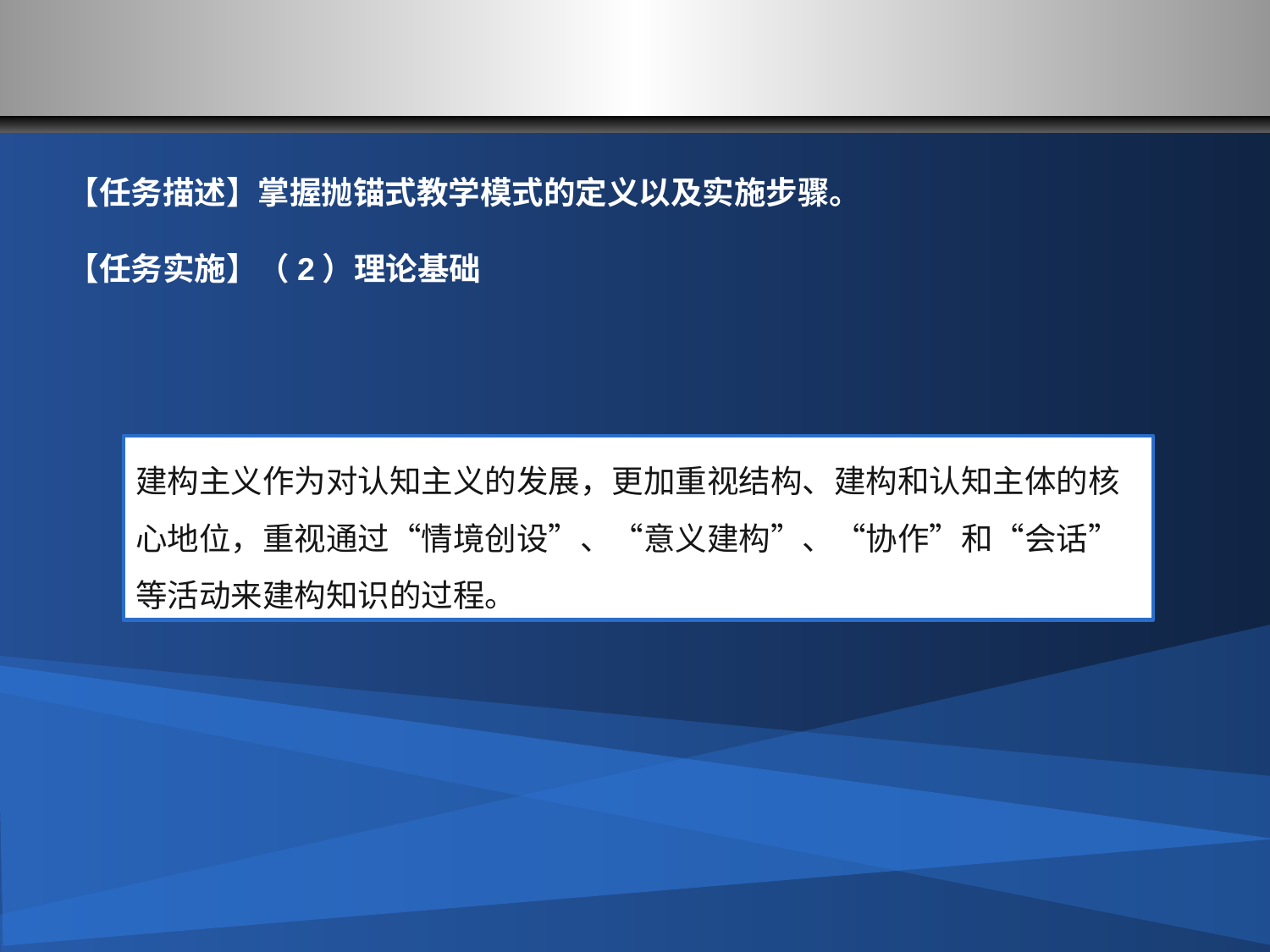

#
【任务描述】掌握抛锚式教学模式的定义以及实施步骤。

【任务实施】（2）理论基础
建构主义作为对认知主义的发展，更加重视结构、建构和认知主体的核心地位，重视通过“情境创设”、“意义建构”、“协作”和“会话”等活动来建构知识的过程。